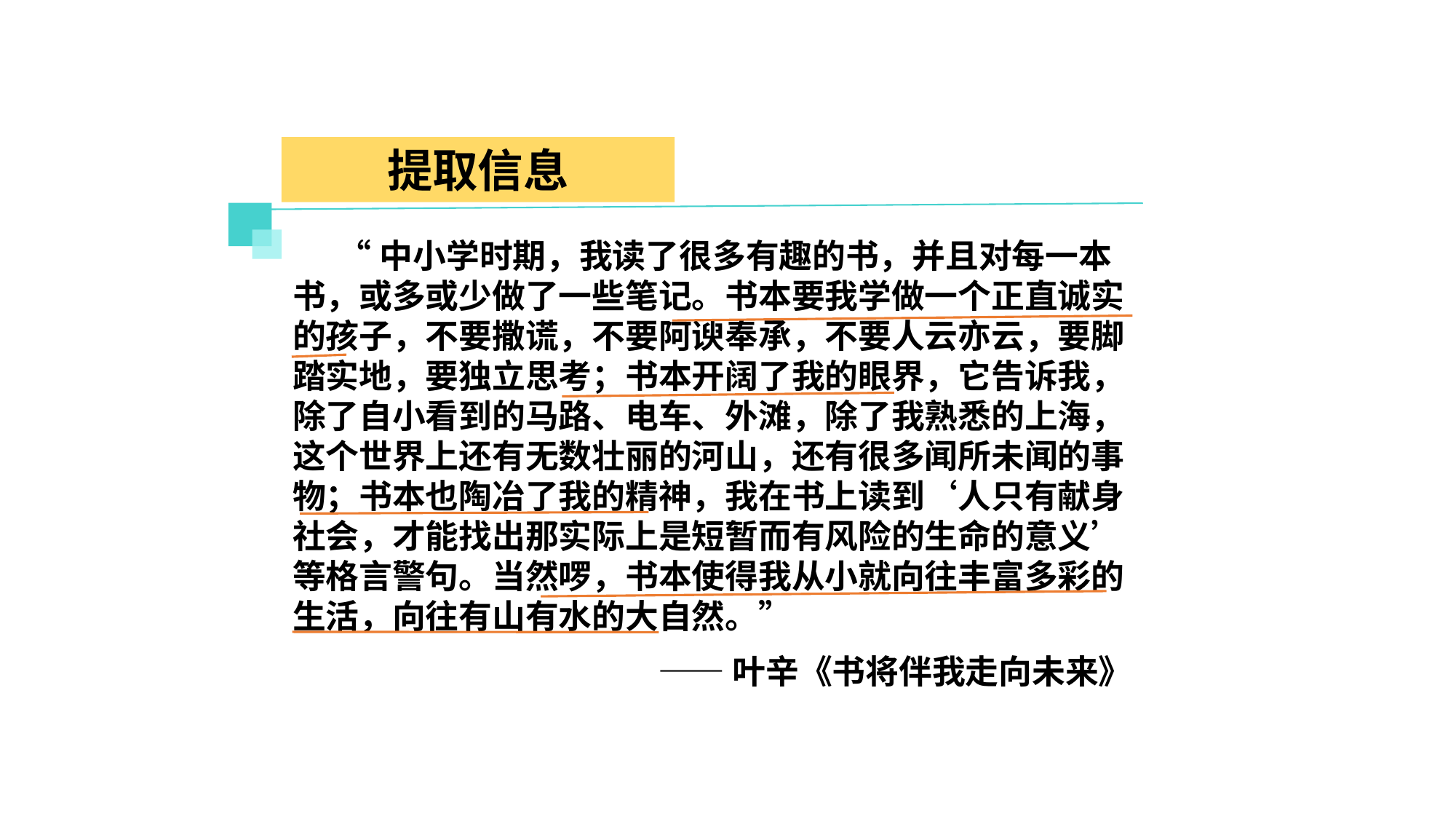

提取信息

      “中小学时期，我读了很多有趣的书，并且对每一本书，或多或少做了一些笔记。书本要我学做一个正直诚实的孩子，不要撒谎，不要阿谀奉承，不要人云亦云，要脚踏实地，要独立思考；书本开阔了我的眼界，它告诉我，除了自小看到的马路、电车、外滩，除了我熟悉的上海，这个世界上还有无数壮丽的河山，还有很多闻所未闻的事物；书本也陶冶了我的精神，我在书上读到‘人只有献身社会，才能找出那实际上是短暂而有风险的生命的意义’等格言警句。当然啰，书本使得我从小就向往丰富多彩的生活，向往有山有水的大自然。”
——叶辛《书将伴我走向未来》